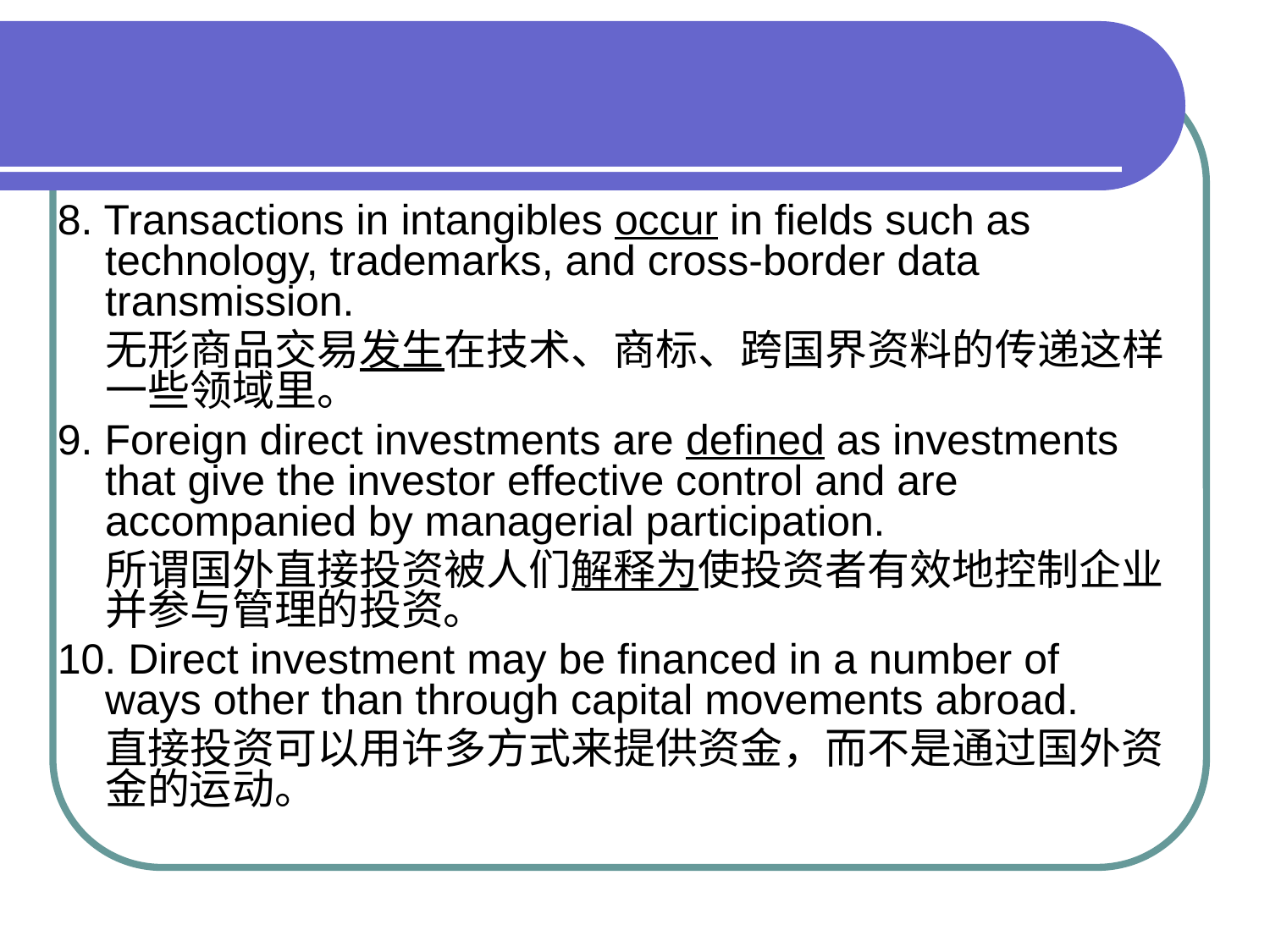

8. Transactions in intangibles occur in fields such as technology, trademarks, and cross-border data transmission.
    无形商品交易发生在技术、商标、跨国界资料的传递这样一些领域里。
9. Foreign direct investments are defined as investments that give the investor effective control and are accompanied by managerial participation.
    所谓国外直接投资被人们解释为使投资者有效地控制企业并参与管理的投资。
10. Direct investment may be financed in a number of     ways other than through capital movements abroad.
    直接投资可以用许多方式来提供资金，而不是通过国外资金的运动。